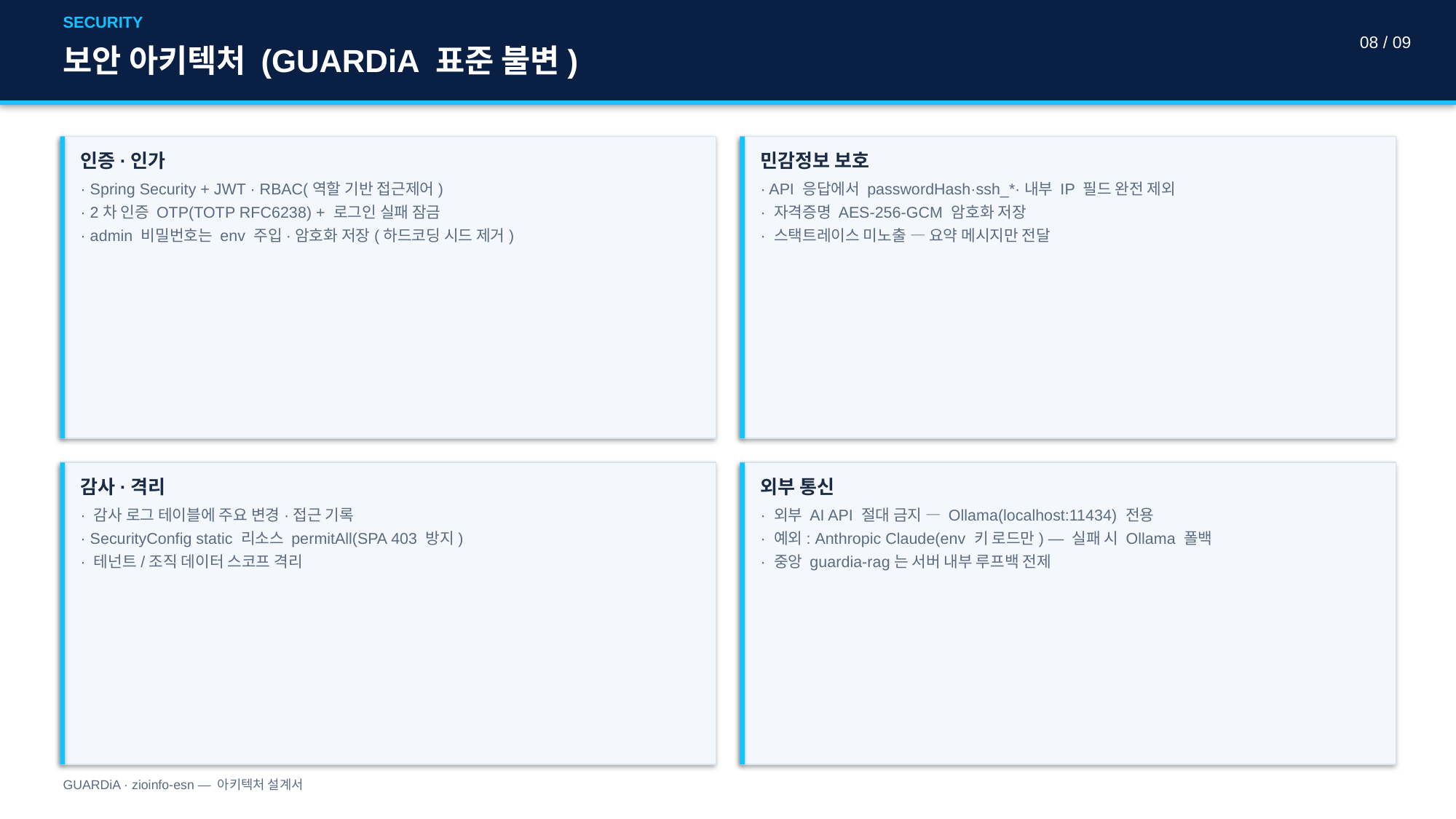

SECURITY
08 / 09
보안 아키텍처 (GUARDiA 표준 불변)

인증·인가
· Spring Security + JWT · RBAC(역할 기반 접근제어)
· 2차 인증 OTP(TOTP RFC6238) + 로그인 실패 잠금
· admin 비밀번호는 env 주입·암호화 저장(하드코딩 시드 제거)
민감정보 보호
· API 응답에서 passwordHash·ssh_*·내부 IP 필드 완전 제외
· 자격증명 AES-256-GCM 암호화 저장
· 스택트레이스 미노출 — 요약 메시지만 전달

감사·격리
· 감사 로그 테이블에 주요 변경·접근 기록
· SecurityConfig static 리소스 permitAll(SPA 403 방지)
· 테넌트/조직 데이터 스코프 격리
외부 통신
· 외부 AI API 절대 금지 — Ollama(localhost:11434) 전용
· 예외: Anthropic Claude(env 키 로드만) — 실패 시 Ollama 폴백
· 중앙 guardia-rag는 서버 내부 루프백 전제
GUARDiA · zioinfo-esn — 아키텍처 설계서